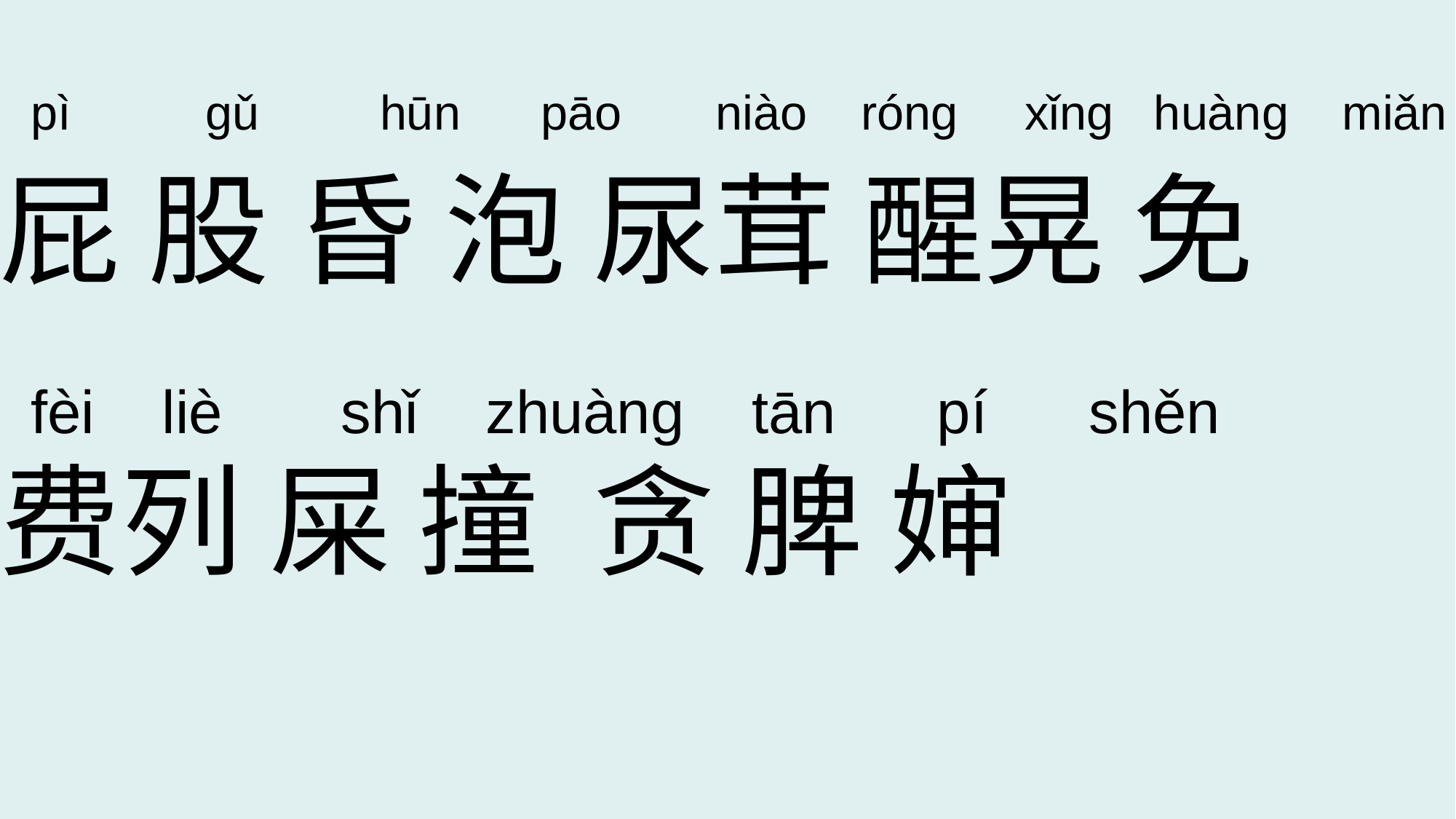

pì          gǔ         hūn      pāo       niào    róng     xǐng   huàng    miǎn
屁 股 昏 泡 尿茸 醒晃 免

费列 屎 撞  贪 脾 婶
 fèi    liè       shǐ    zhuàng    tān      pí      shěn